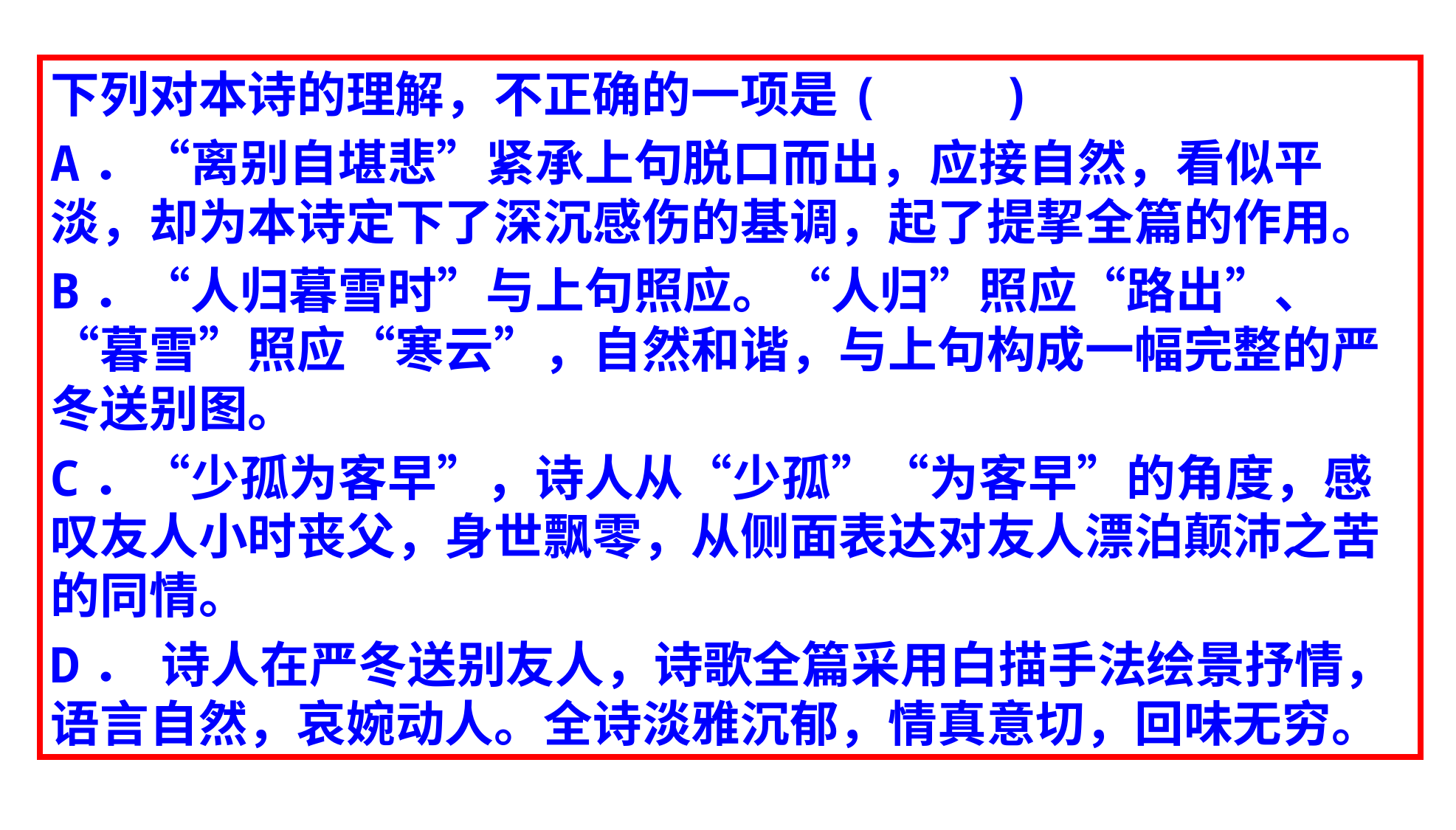

下列对本诗的理解，不正确的一项是(　　)
A．“离别自堪悲”紧承上句脱口而出，应接自然，看似平淡，却为本诗定下了深沉感伤的基调，起了提挈全篇的作用。
B．“人归暮雪时”与上句照应。“人归”照应“路出”、“暮雪”照应“寒云”，自然和谐，与上句构成一幅完整的严冬送别图。
C．“少孤为客早”，诗人从“少孤”“为客早”的角度，感叹友人小时丧父，身世飘零，从侧面表达对友人漂泊颠沛之苦的同情。
D．	诗人在严冬送别友人，诗歌全篇采用白描手法绘景抒情，语言自然，哀婉动人。全诗淡雅沉郁，情真意切，回味无穷。